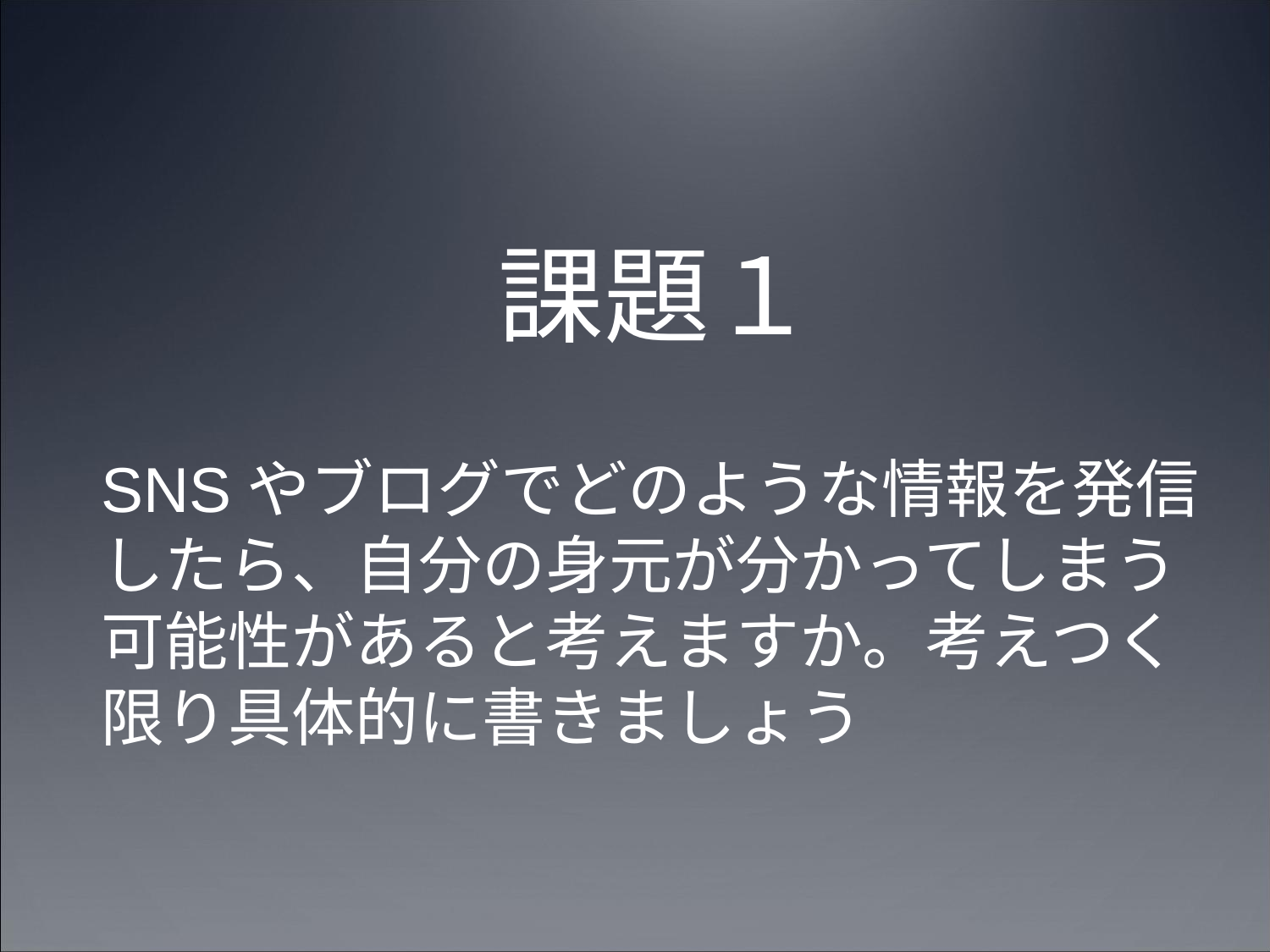

課題１
SNSやブログでどのような情報を発信したら、自分の身元が分かってしまう可能性があると考えますか。考えつく限り具体的に書きましょう